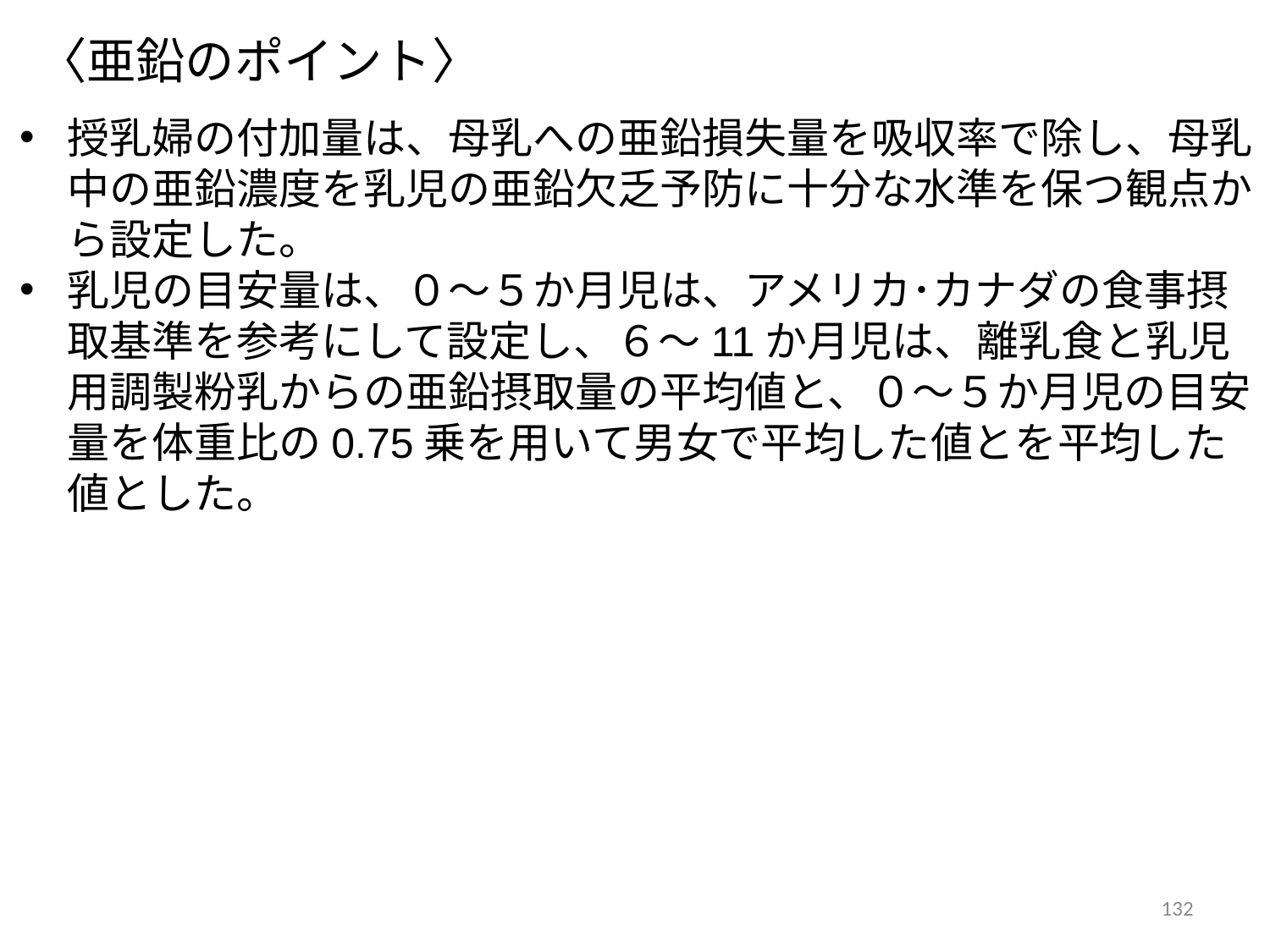

〈亜鉛のポイント〉

授乳婦の付加量は、母乳への亜鉛損失量を吸収率で除し、母乳中の亜鉛濃度を乳児の亜鉛欠乏予防に十分な水準を保つ観点から設定した。
乳児の目安量は、０～５か月児は、アメリカ･カナダの食事摂取基準を参考にして設定し、６～11か月児は、離乳食と乳児用調製粉乳からの亜鉛摂取量の平均値と、０～５か月児の目安量を体重比の0.75乗を用いて男女で平均した値とを平均した値とした。
132